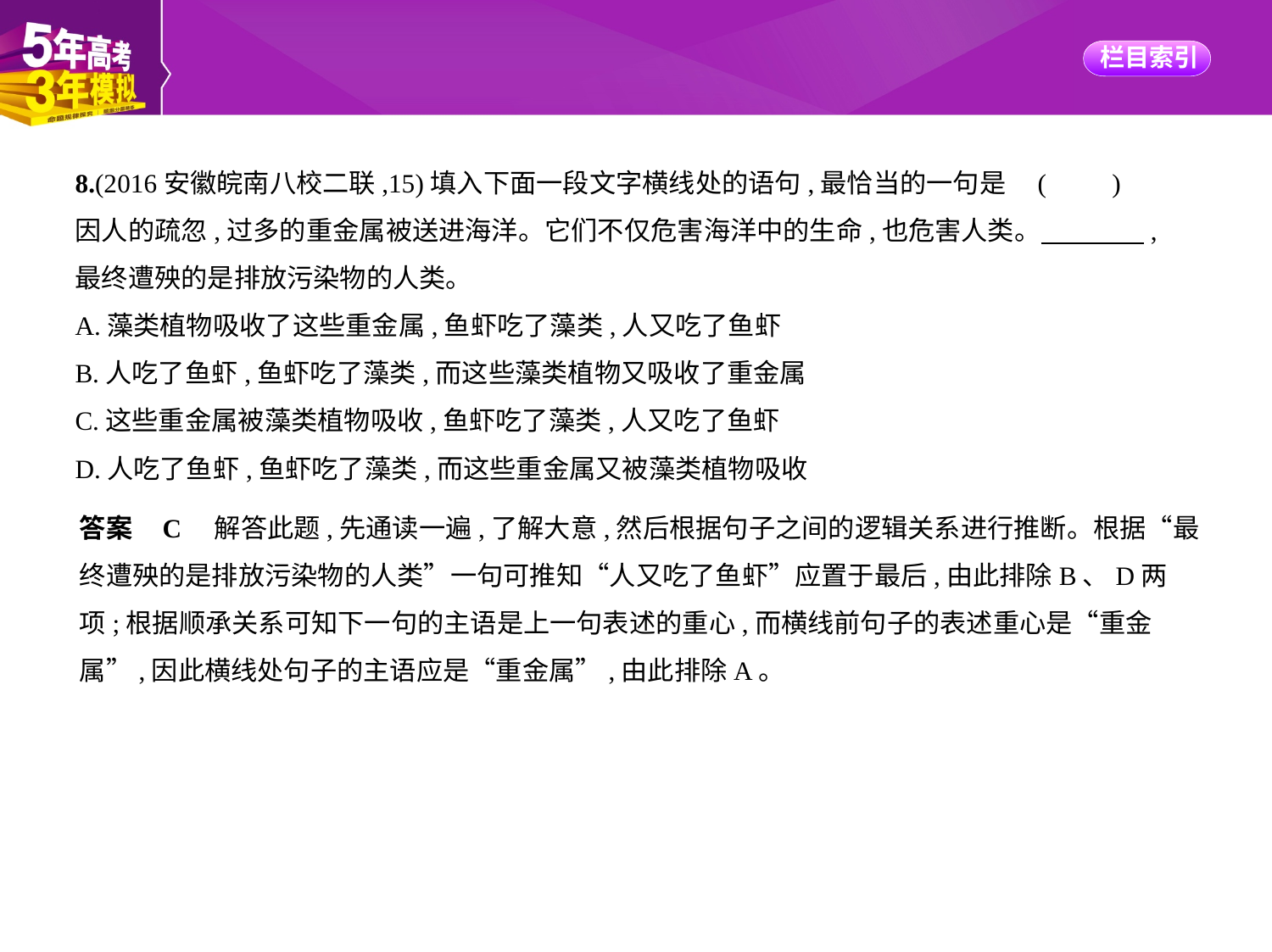

8.(2016安徽皖南八校二联,15)填入下面一段文字横线处的语句,最恰当的一句是 (　　)
因人的疏忽,过多的重金属被送进海洋。它们不仅危害海洋中的生命,也危害人类。　　　    ,
最终遭殃的是排放污染物的人类。
A.藻类植物吸收了这些重金属,鱼虾吃了藻类,人又吃了鱼虾
B.人吃了鱼虾,鱼虾吃了藻类,而这些藻类植物又吸收了重金属
C.这些重金属被藻类植物吸收,鱼虾吃了藻类,人又吃了鱼虾
D.人吃了鱼虾,鱼虾吃了藻类,而这些重金属又被藻类植物吸收
答案    C　解答此题,先通读一遍,了解大意,然后根据句子之间的逻辑关系进行推断。根据“最
终遭殃的是排放污染物的人类”一句可推知“人又吃了鱼虾”应置于最后,由此排除B、D两
项;根据顺承关系可知下一句的主语是上一句表述的重心,而横线前句子的表述重心是“重金
属”,因此横线处句子的主语应是“重金属”,由此排除A。